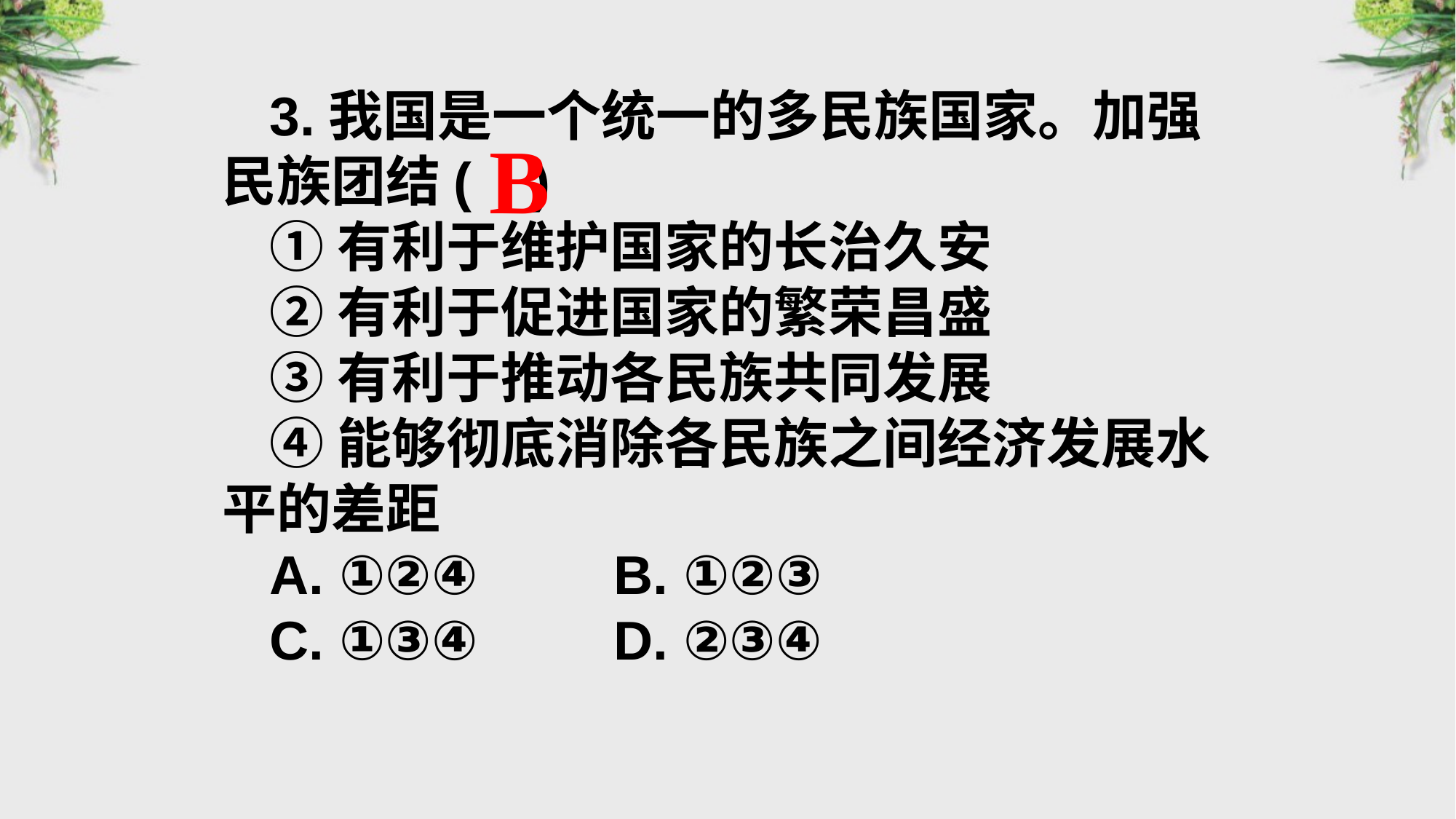

3.我国是一个统一的多民族国家。加强民族团结(    )
①有利于维护国家的长治久安
②有利于促进国家的繁荣昌盛
③有利于推动各民族共同发展
④能够彻底消除各民族之间经济发展水平的差距
A. ①②④         B. ①②③
C. ①③④         D. ②③④
B